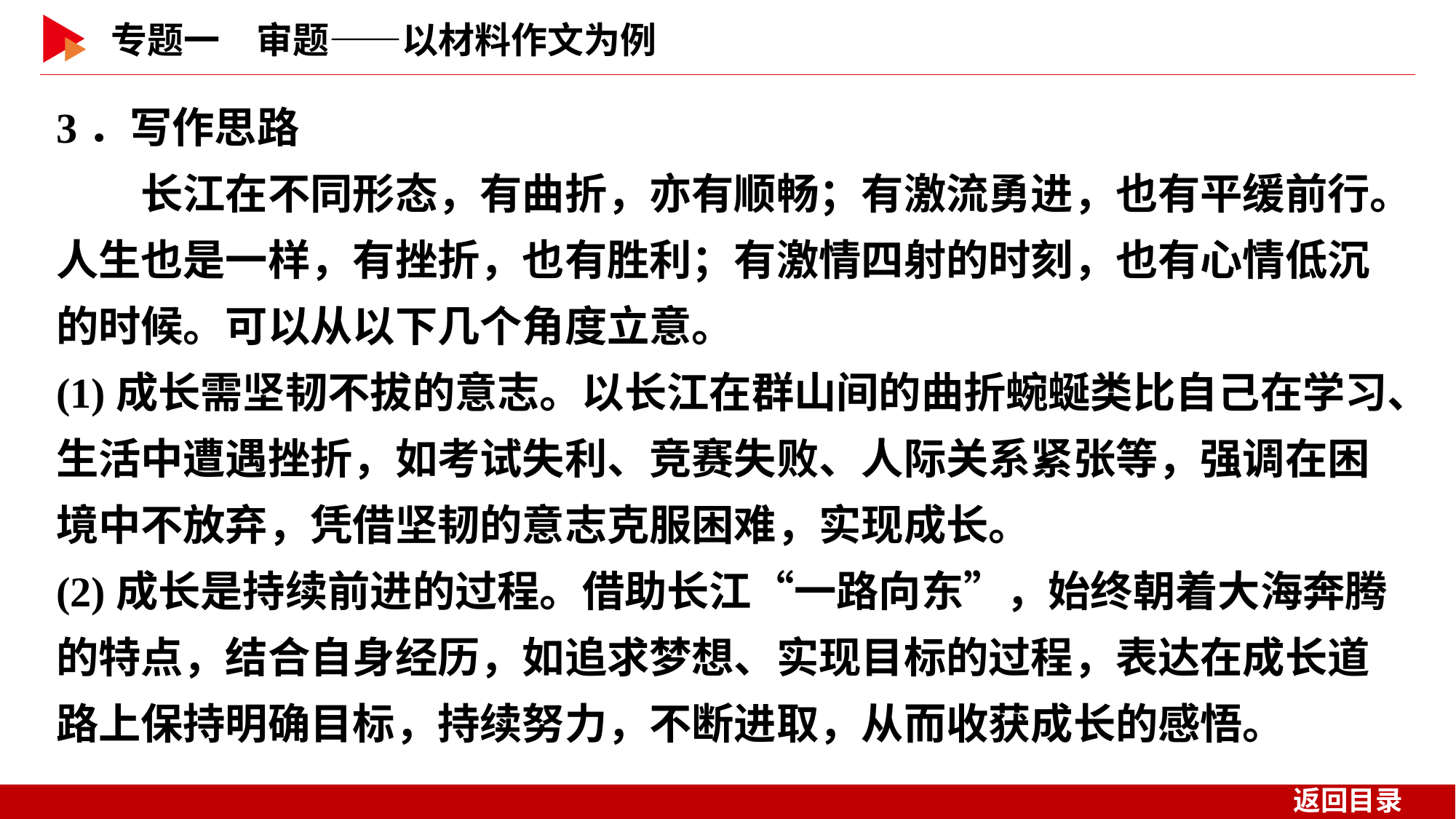

3．写作思路
　　长江在不同形态，有曲折，亦有顺畅；有激流勇进，也有平缓前行。人生也是一样，有挫折，也有胜利；有激情四射的时刻，也有心情低沉的时候。可以从以下几个角度立意。
(1)成长需坚韧不拔的意志。以长江在群山间的曲折蜿蜒类比自己在学习、生活中遭遇挫折，如考试失利、竞赛失败、人际关系紧张等，强调在困境中不放弃，凭借坚韧的意志克服困难，实现成长。
(2)成长是持续前进的过程。借助长江“一路向东”，始终朝着大海奔腾的特点，结合自身经历，如追求梦想、实现目标的过程，表达在成长道路上保持明确目标，持续努力，不断进取，从而收获成长的感悟。